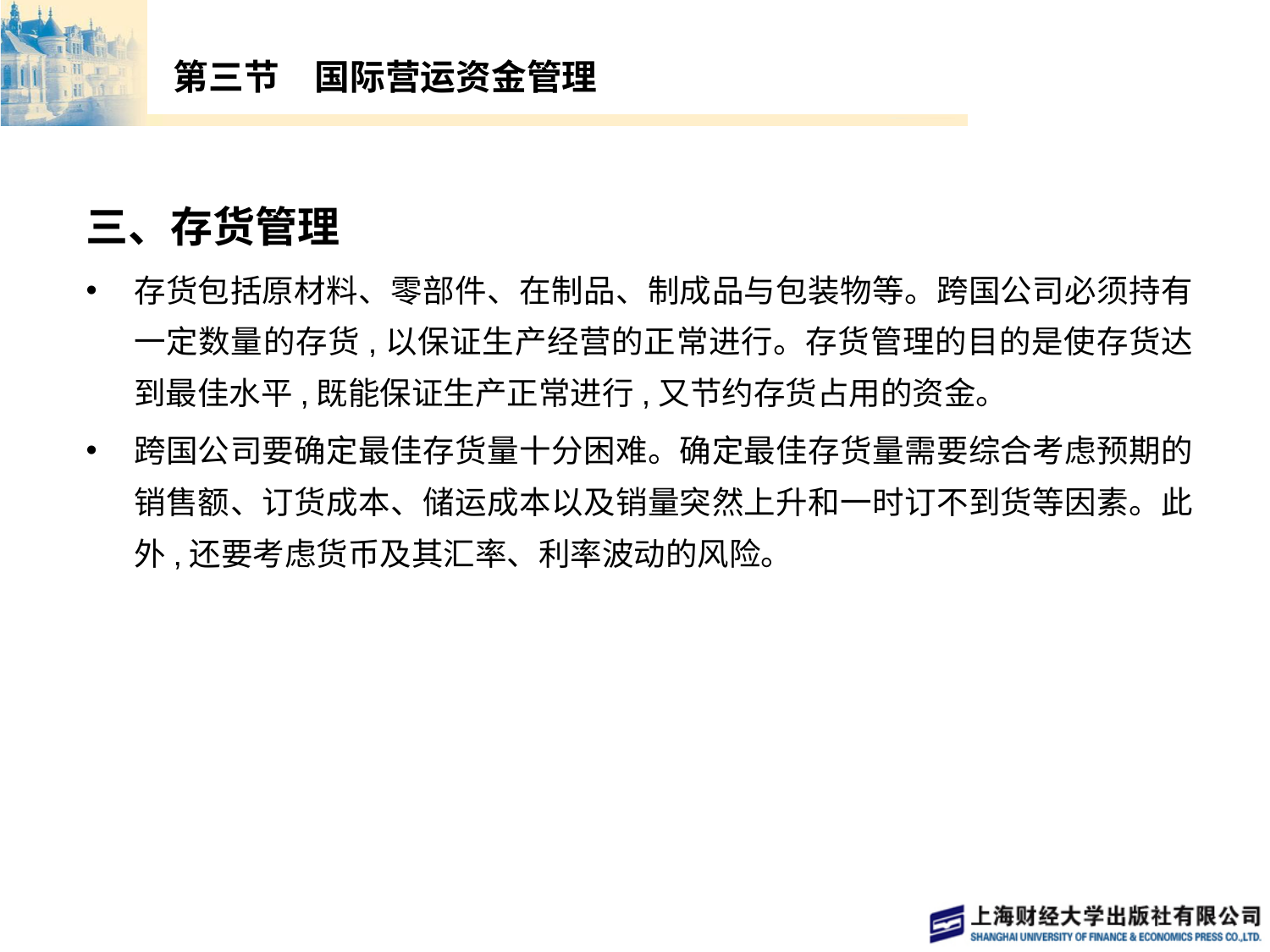

# 第三节　国际营运资金管理
三、存货管理
存货包括原材料、零部件、在制品、制成品与包装物等。跨国公司必须持有一定数量的存货,以保证生产经营的正常进行。存货管理的目的是使存货达到最佳水平,既能保证生产正常进行,又节约存货占用的资金。
跨国公司要确定最佳存货量十分困难。确定最佳存货量需要综合考虑预期的销售额、订货成本、储运成本以及销量突然上升和一时订不到货等因素。此外,还要考虑货币及其汇率、利率波动的风险。